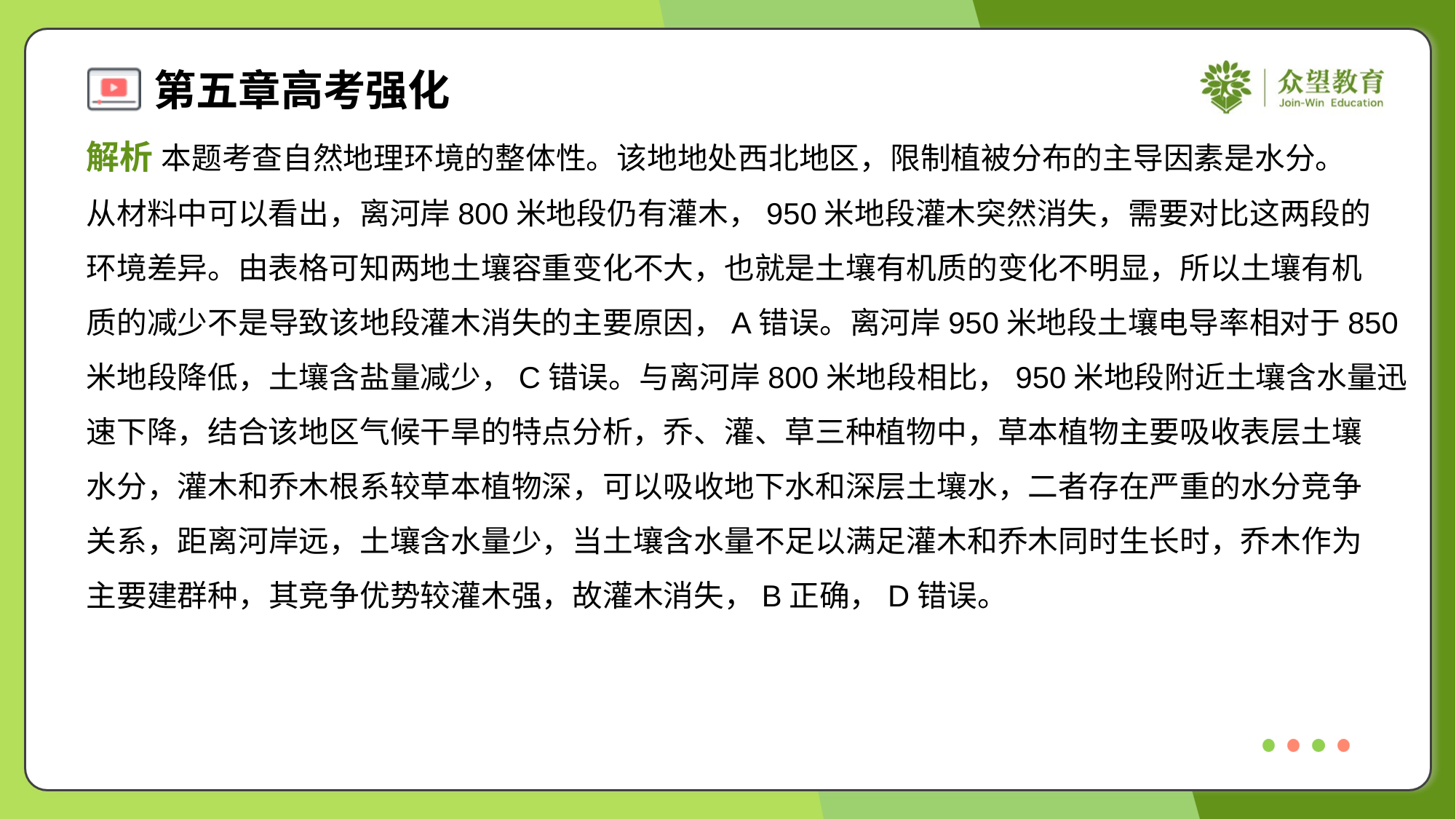

解析 本题考查自然地理环境的整体性。该地地处西北地区，限制植被分布的主导因素是水分。
从材料中可以看出，离河岸800米地段仍有灌木，950米地段灌木突然消失，需要对比这两段的
环境差异。由表格可知两地土壤容重变化不大，也就是土壤有机质的变化不明显，所以土壤有机
质的减少不是导致该地段灌木消失的主要原因，A错误。离河岸950米地段土壤电导率相对于850
米地段降低，土壤含盐量减少，C错误。与离河岸800米地段相比，950米地段附近土壤含水量迅
速下降，结合该地区气候干旱的特点分析，乔、灌、草三种植物中，草本植物主要吸收表层土壤
水分，灌木和乔木根系较草本植物深，可以吸收地下水和深层土壤水，二者存在严重的水分竞争
关系，距离河岸远，土壤含水量少，当土壤含水量不足以满足灌木和乔木同时生长时，乔木作为
主要建群种，其竞争优势较灌木强，故灌木消失，B正确，D错误。